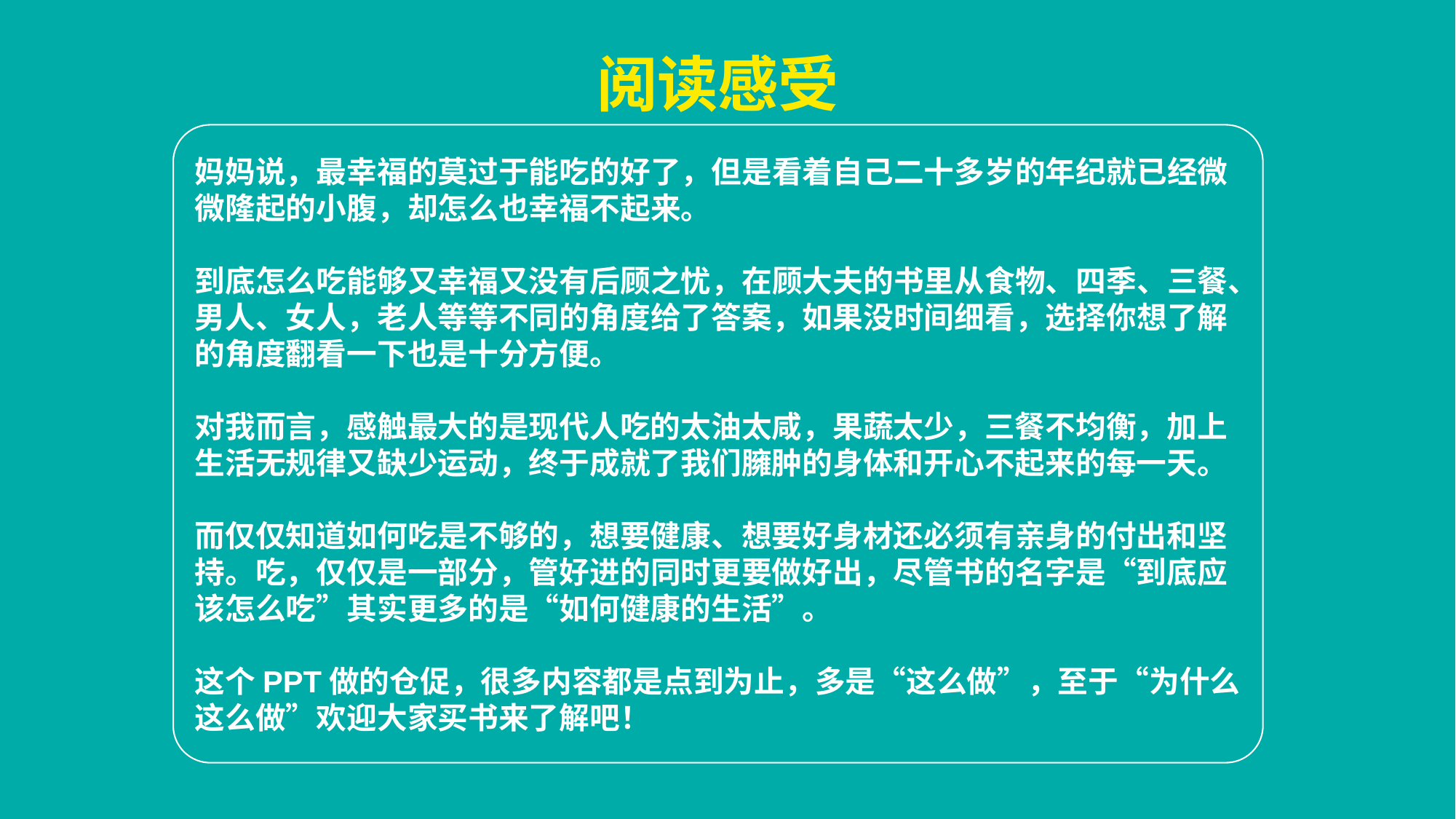

阅读感受
妈妈说，最幸福的莫过于能吃的好了，但是看着自己二十多岁的年纪就已经微微隆起的小腹，却怎么也幸福不起来。

到底怎么吃能够又幸福又没有后顾之忧，在顾大夫的书里从食物、四季、三餐、男人、女人，老人等等不同的角度给了答案，如果没时间细看，选择你想了解的角度翻看一下也是十分方便。

对我而言，感触最大的是现代人吃的太油太咸，果蔬太少，三餐不均衡，加上生活无规律又缺少运动，终于成就了我们臃肿的身体和开心不起来的每一天。

而仅仅知道如何吃是不够的，想要健康、想要好身材还必须有亲身的付出和坚持。吃，仅仅是一部分，管好进的同时更要做好出，尽管书的名字是“到底应该怎么吃”其实更多的是“如何健康的生活”。

这个PPT做的仓促，很多内容都是点到为止，多是“这么做”，至于“为什么这么做”欢迎大家买书来了解吧！